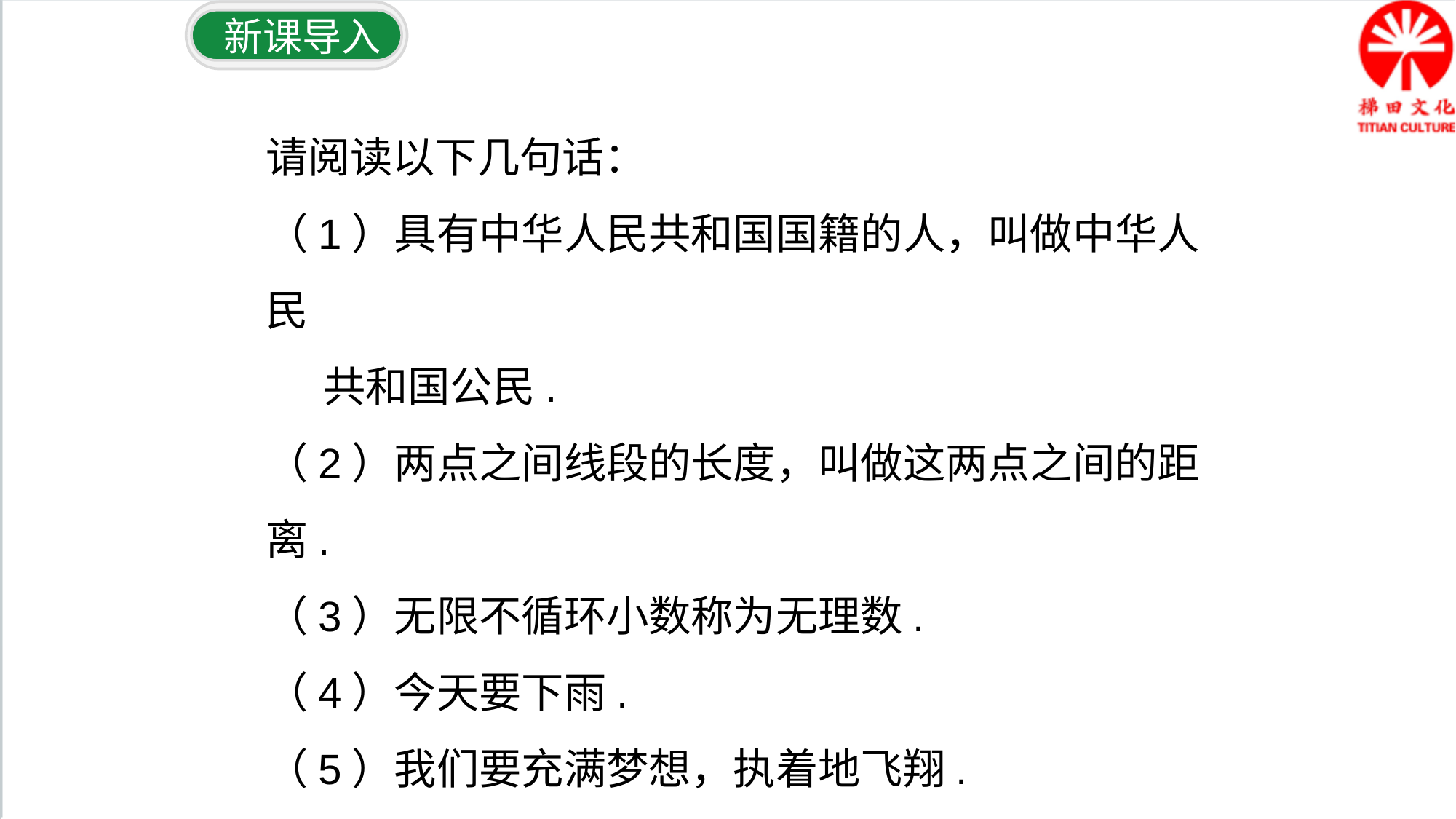

新课导入
请阅读以下几句话：
（1）具有中华人民共和国国籍的人，叫做中华人民
     共和国公民.
（2）两点之间线段的长度，叫做这两点之间的距离.
（3）无限不循环小数称为无理数.
（4）今天要下雨.
（5）我们要充满梦想，执着地飞翔.